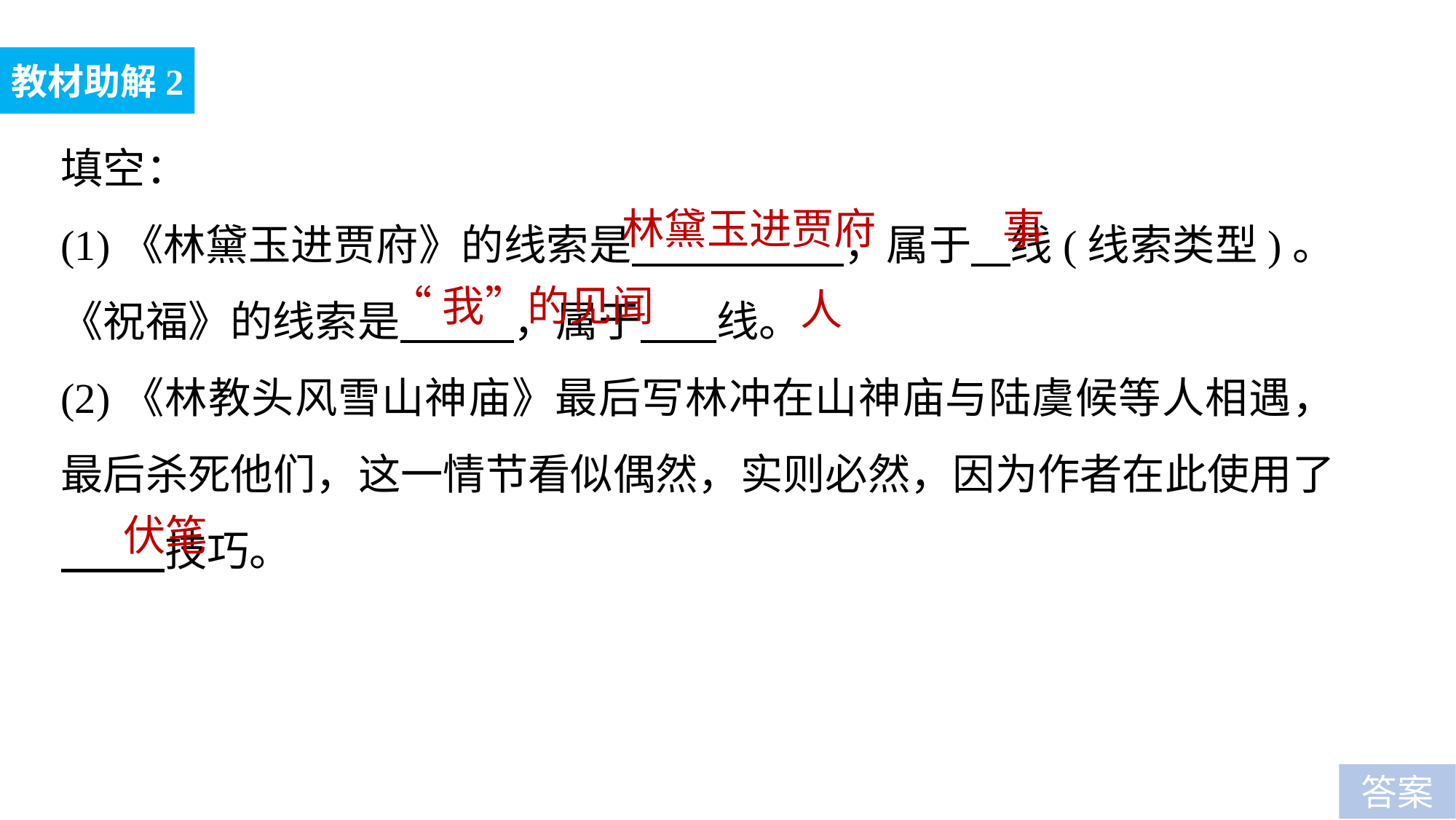

教材助解2
填空：
(1)《林黛玉进贾府》的线索是                      ，属于    线(线索类型)。《祝福》的线索是            ，属于        线。
(2)《林教头风雪山神庙》最后写林冲在山神庙与陆虞候等人相遇，最后杀死他们，这一情节看似偶然，实则必然，因为作者在此使用了            技巧。
林黛玉进贾府
事
“我”的见闻
人
伏笔
答案